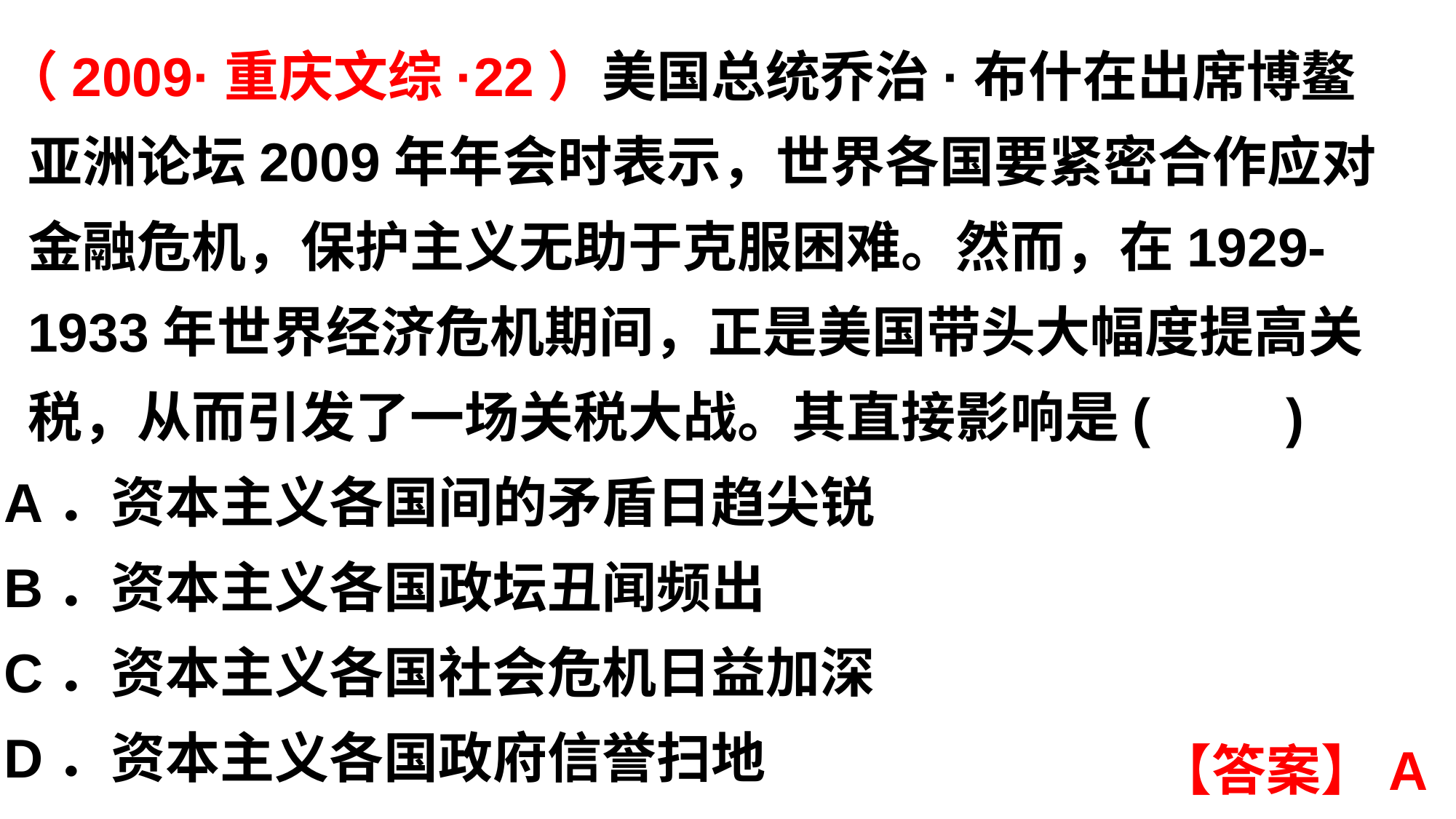

（2009·重庆文综·22）美国总统乔治·布什在出席博鳌亚洲论坛2009年年会时表示，世界各国要紧密合作应对金融危机，保护主义无助于克服困难。然而，在1929-1933年世界经济危机期间，正是美国带头大幅度提高关税，从而引发了一场关税大战。其直接影响是(　　)
A．资本主义各国间的矛盾日趋尖锐
B．资本主义各国政坛丑闻频出
C．资本主义各国社会危机日益加深
D．资本主义各国政府信誉扫地
【答案】A